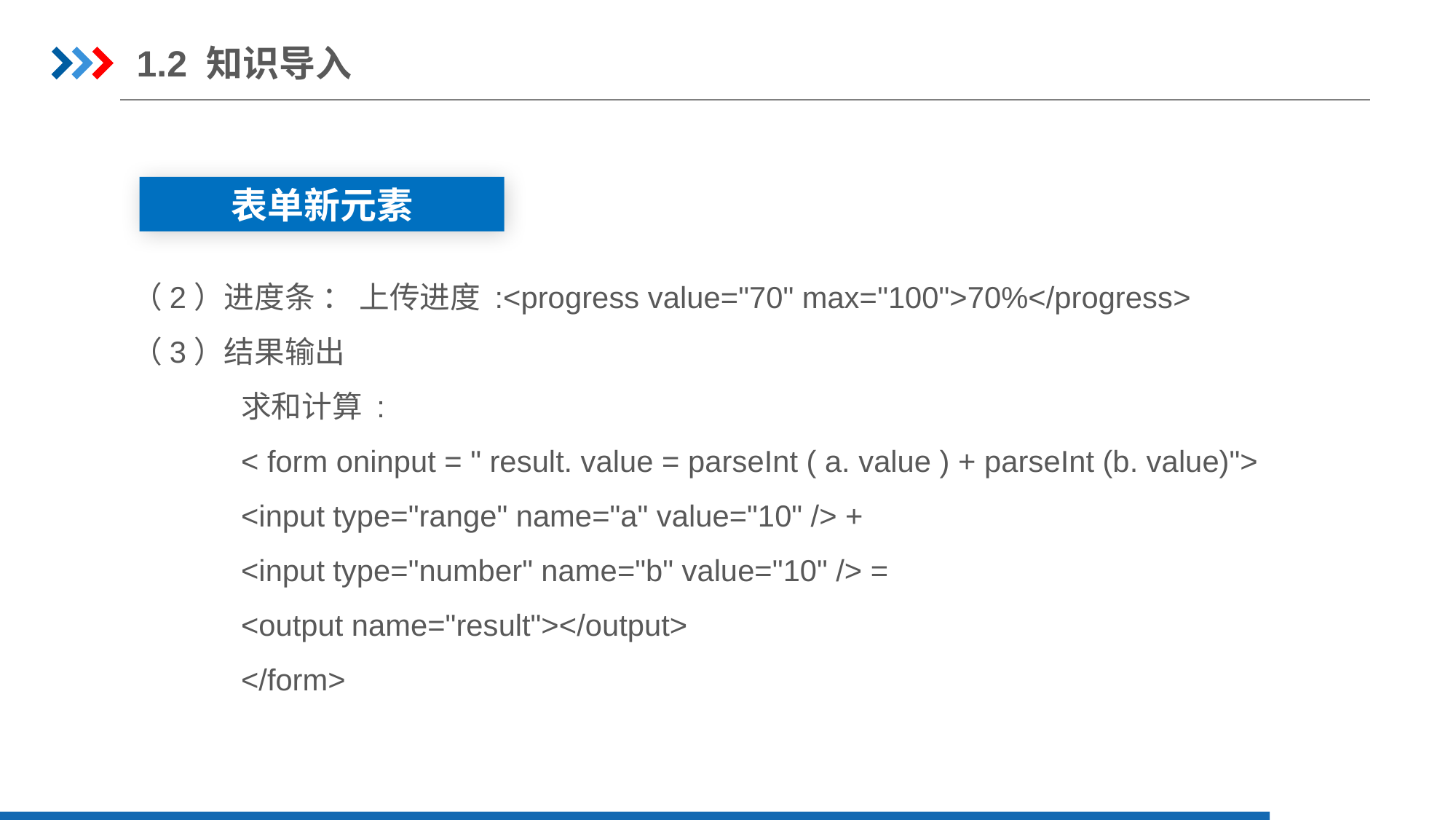

1.2 知识导入
表单新元素
（2）进度条 ： 上传进度 :<progress value="70" max="100">70%</progress>
（3）结果输出
求和计算 :
< form oninput = " result. value = parseInt ( a. value ) + parseInt (b. value)">
<input type="range" name="a" value="10" /> +
<input type="number" name="b" value="10" /> =
<output name="result"></output>
</form>